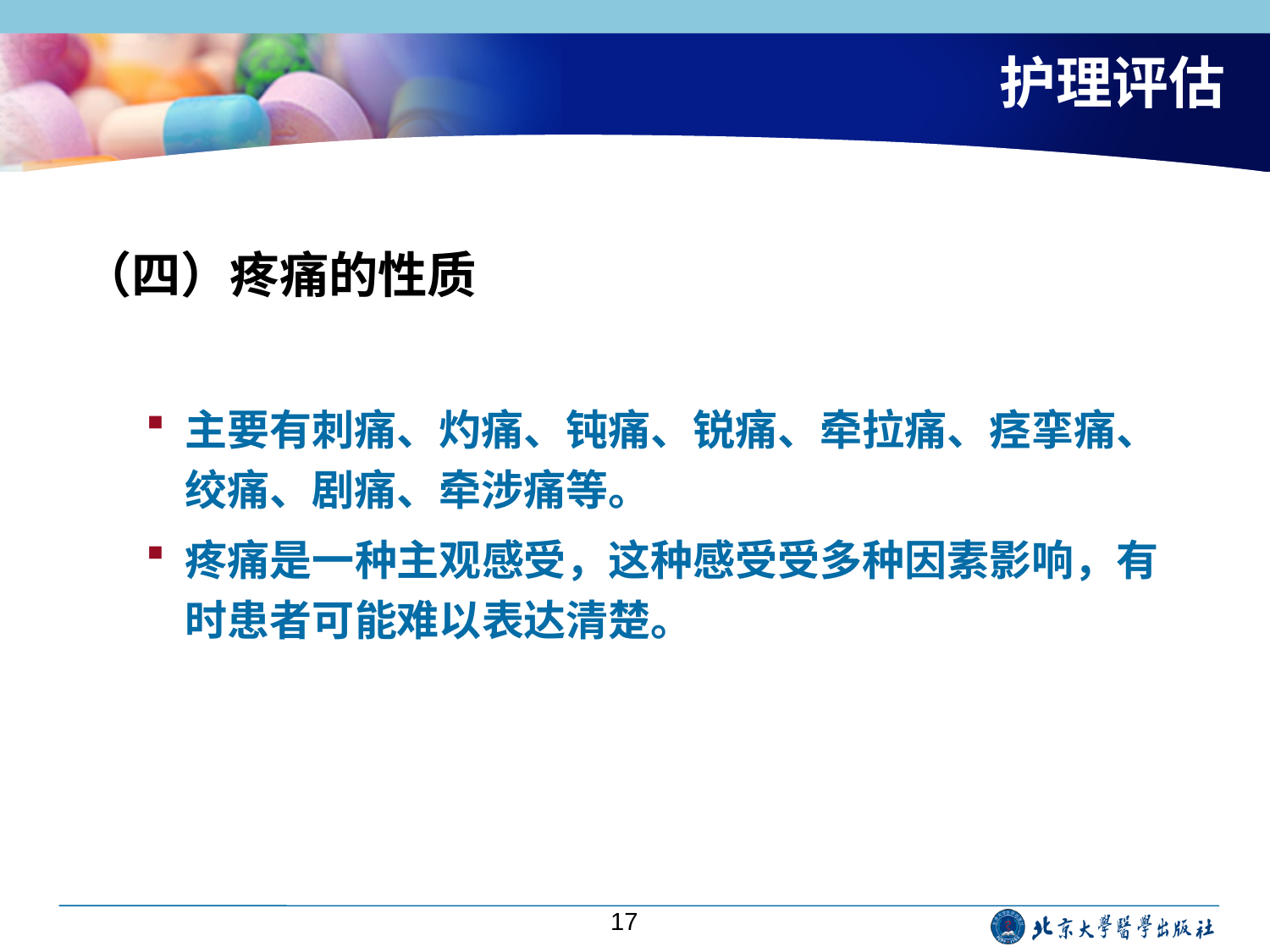

# 护理评估

（四）疼痛的性质

主要有刺痛、灼痛、钝痛、锐痛、牵拉痛、痉挛痛、绞痛、剧痛、牵涉痛等。
疼痛是一种主观感受，这种感受受多种因素影响，有时患者可能难以表达清楚。

17